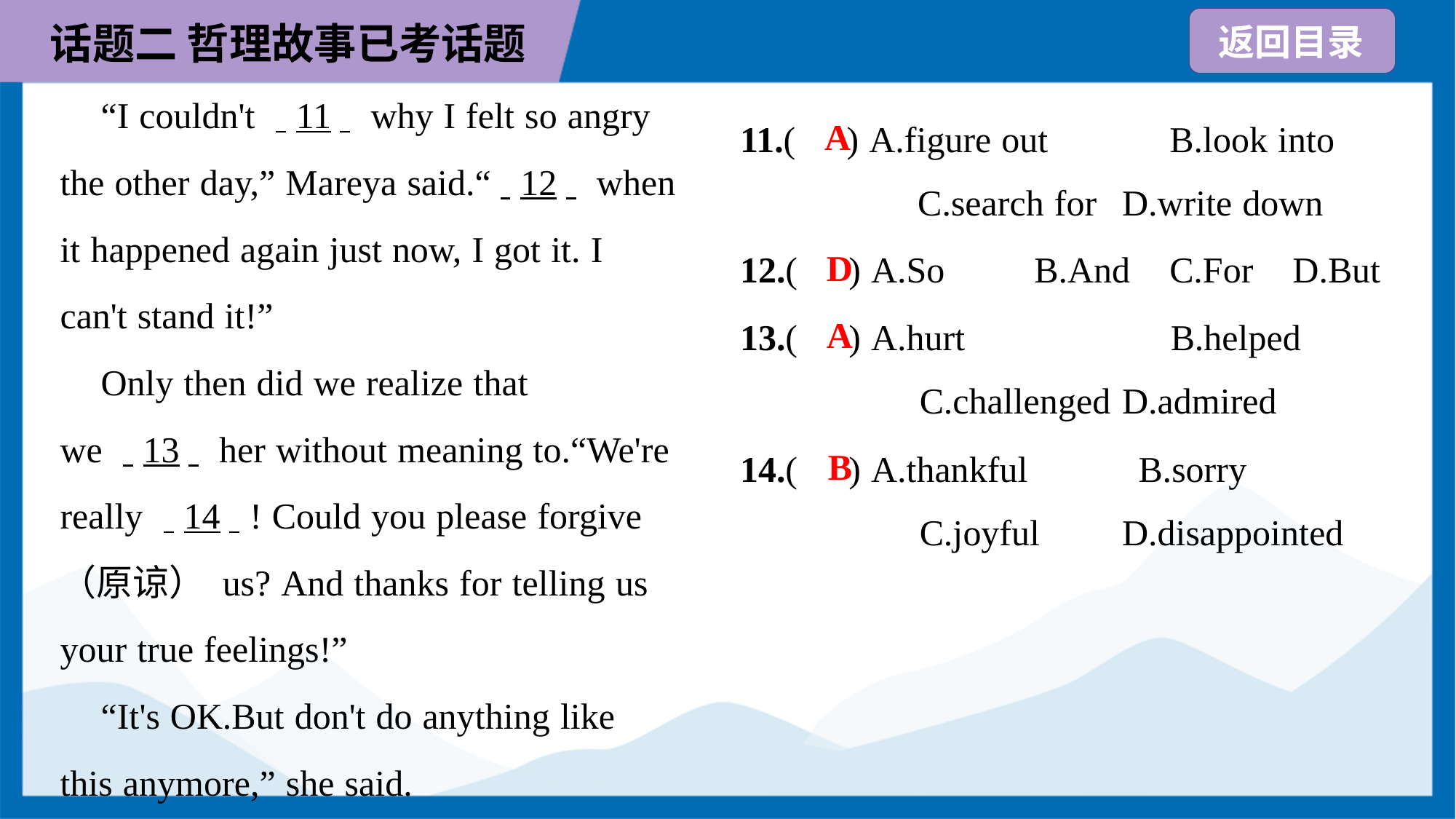

“I couldn't . .11. . why I felt so angry
the other day,” Mareya said.“. .12. . when
it happened again just now, I got it. I
can't stand it!”
    Only then did we realize that
we . .13. . her without meaning to.“We're
really . .14. .! Could you please forgive
（原谅） us? And thanks for telling us
your true feelings!”
    “It's OK.But don't do anything like
this anymore,” she said.

11.(     ) A.figure out	B.look into
C.search for	D.write down
A
D
12.(     ) A.So	B.And	C.For	D.But
13.(     ) A.hurt	B.helped
C.challenged	D.admired
A
14.(     ) A.thankful	B.sorry
C.joyful	D.disappointed
B